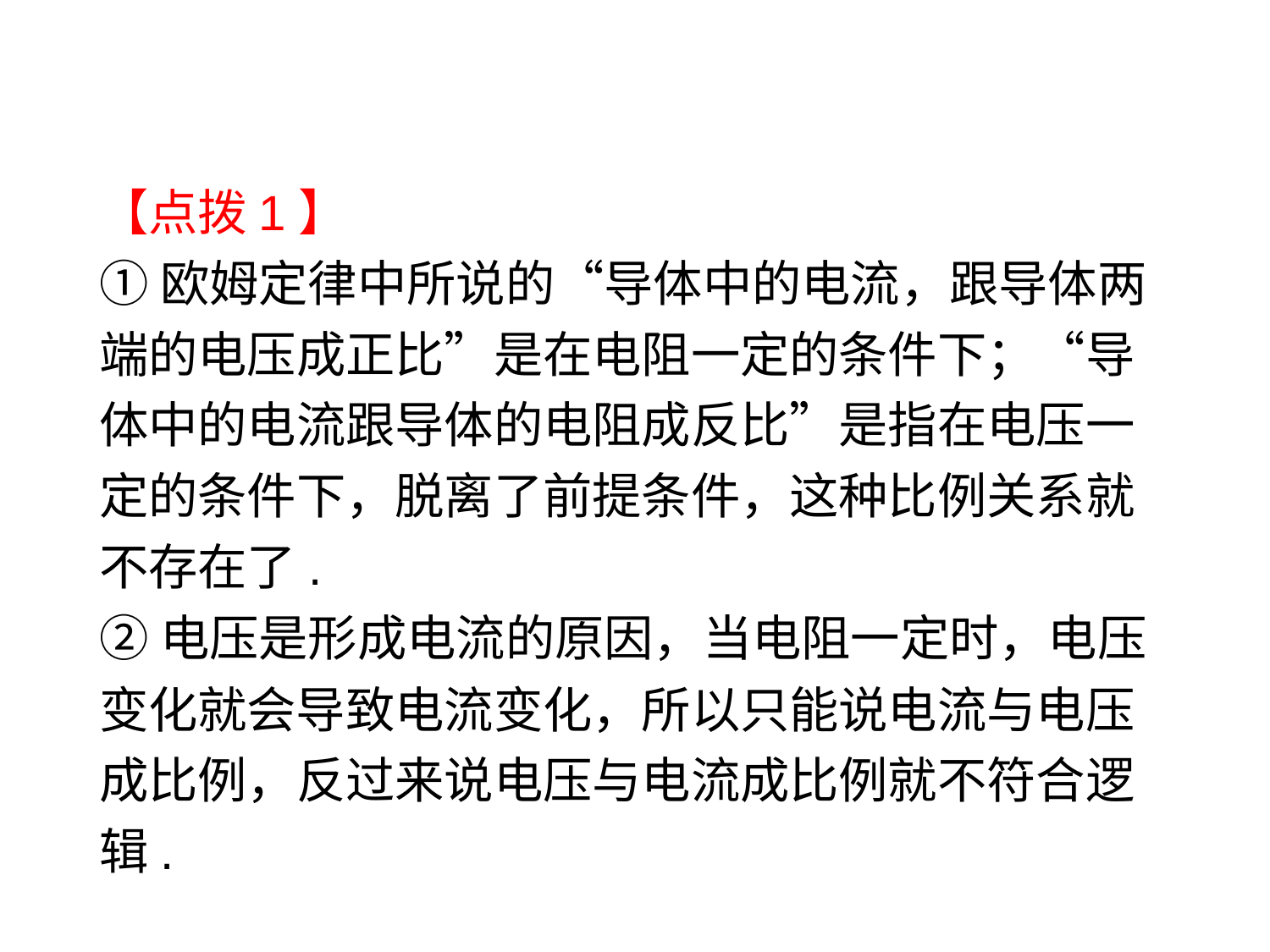

【点拨1】
①欧姆定律中所说的“导体中的电流，跟导体两端的电压成正比”是在电阻一定的条件下；“导体中的电流跟导体的电阻成反比”是指在电压一定的条件下，脱离了前提条件，这种比例关系就不存在了.
②电压是形成电流的原因，当电阻一定时，电压变化就会导致电流变化，所以只能说电流与电压成比例，反过来说电压与电流成比例就不符合逻辑.